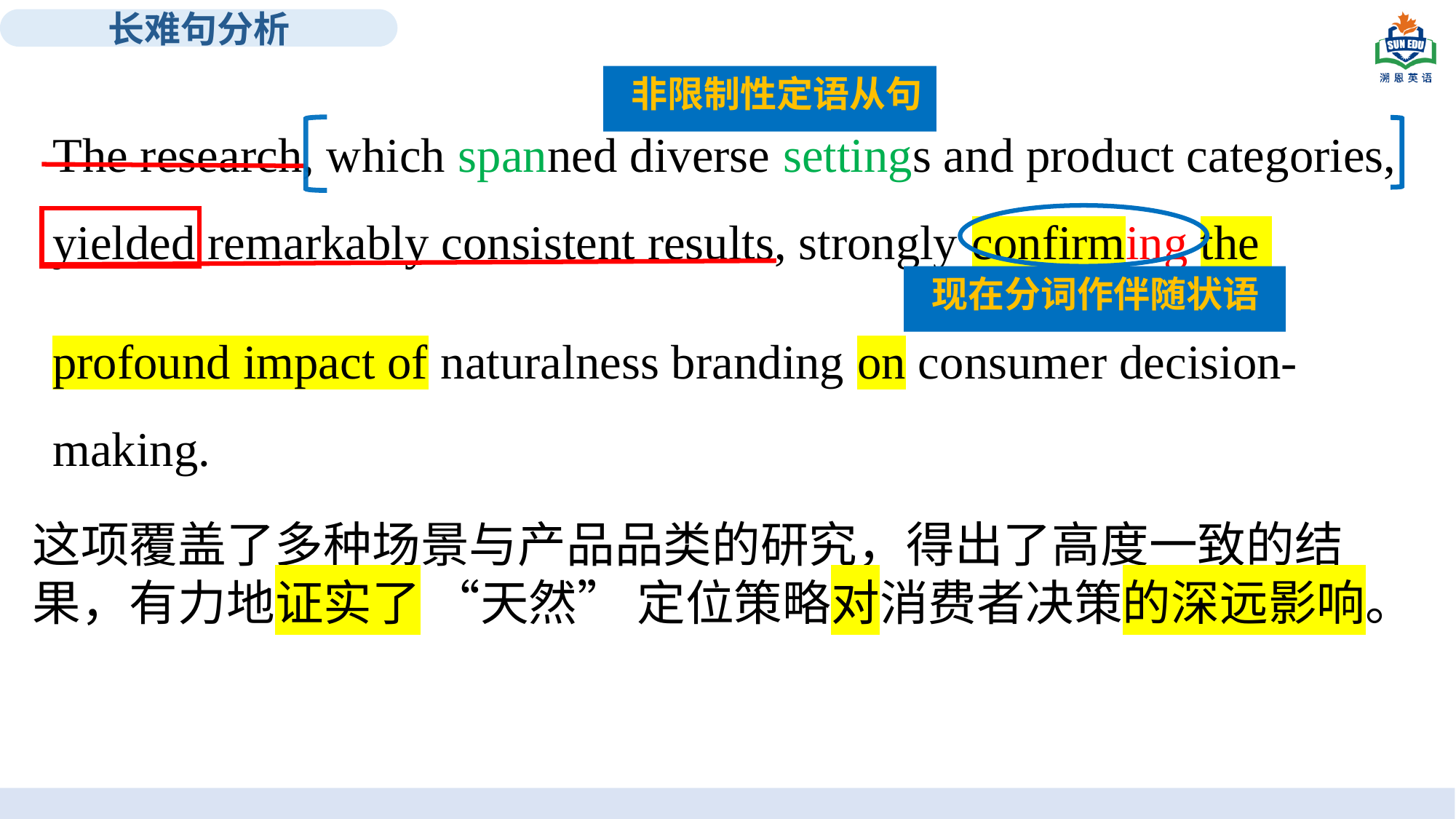

长难句分析
 非限制性定语从句
The research, which spanned diverse settings and product categories, yielded remarkably consistent results, strongly confirming the

profound impact of naturalness branding on consumer decision-making.

 现在分词作伴随状语
TRAVEL
这项覆盖了多种场景与产品品类的研究，得出了高度一致的结果，有力地证实了 “天然” 定位策略对消费者决策的深远影响。